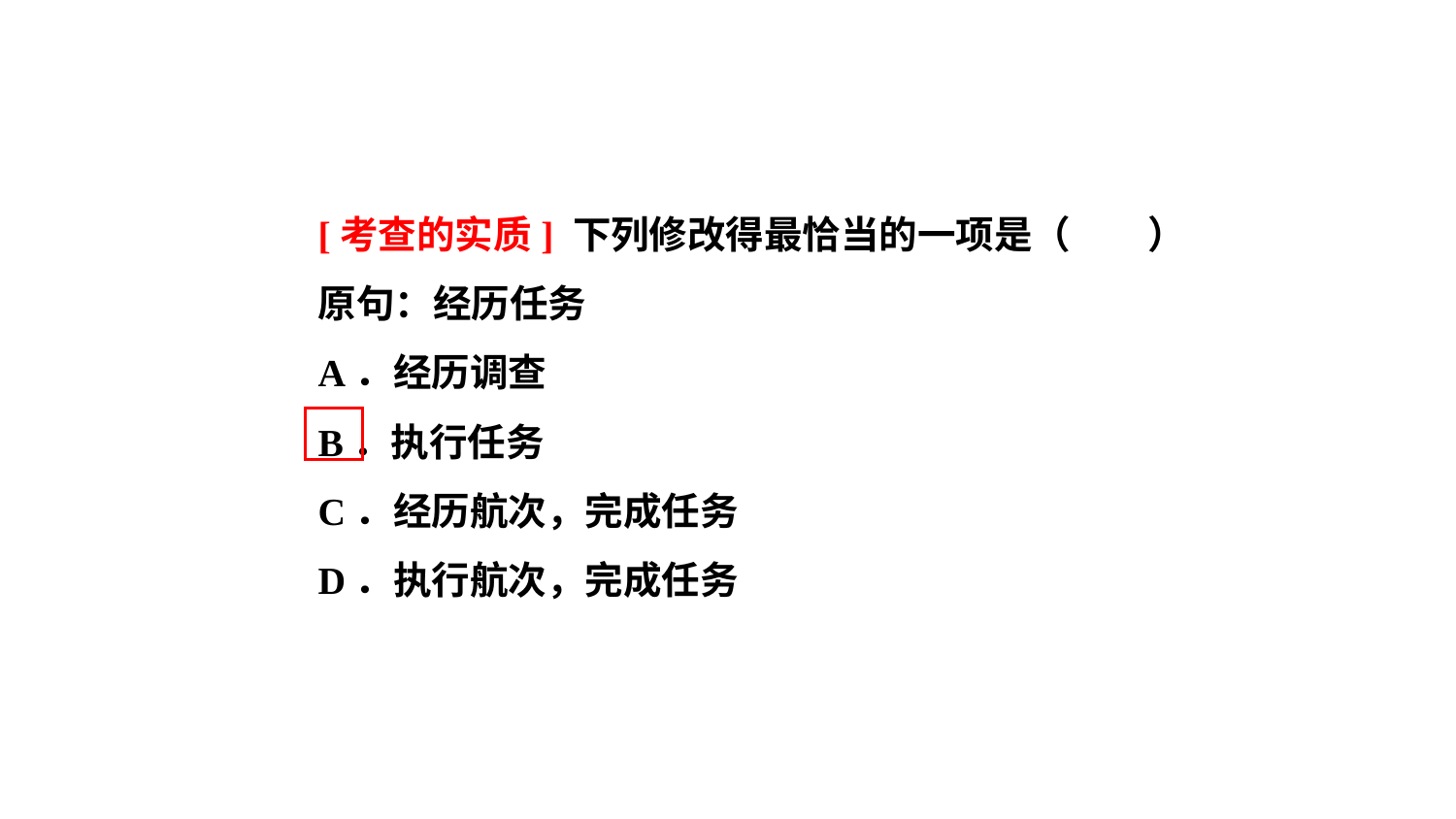

[考查的实质] 下列修改得最恰当的一项是（　　）
原句：经历任务
A．经历调查
B．执行任务
C．经历航次，完成任务
D．执行航次，完成任务